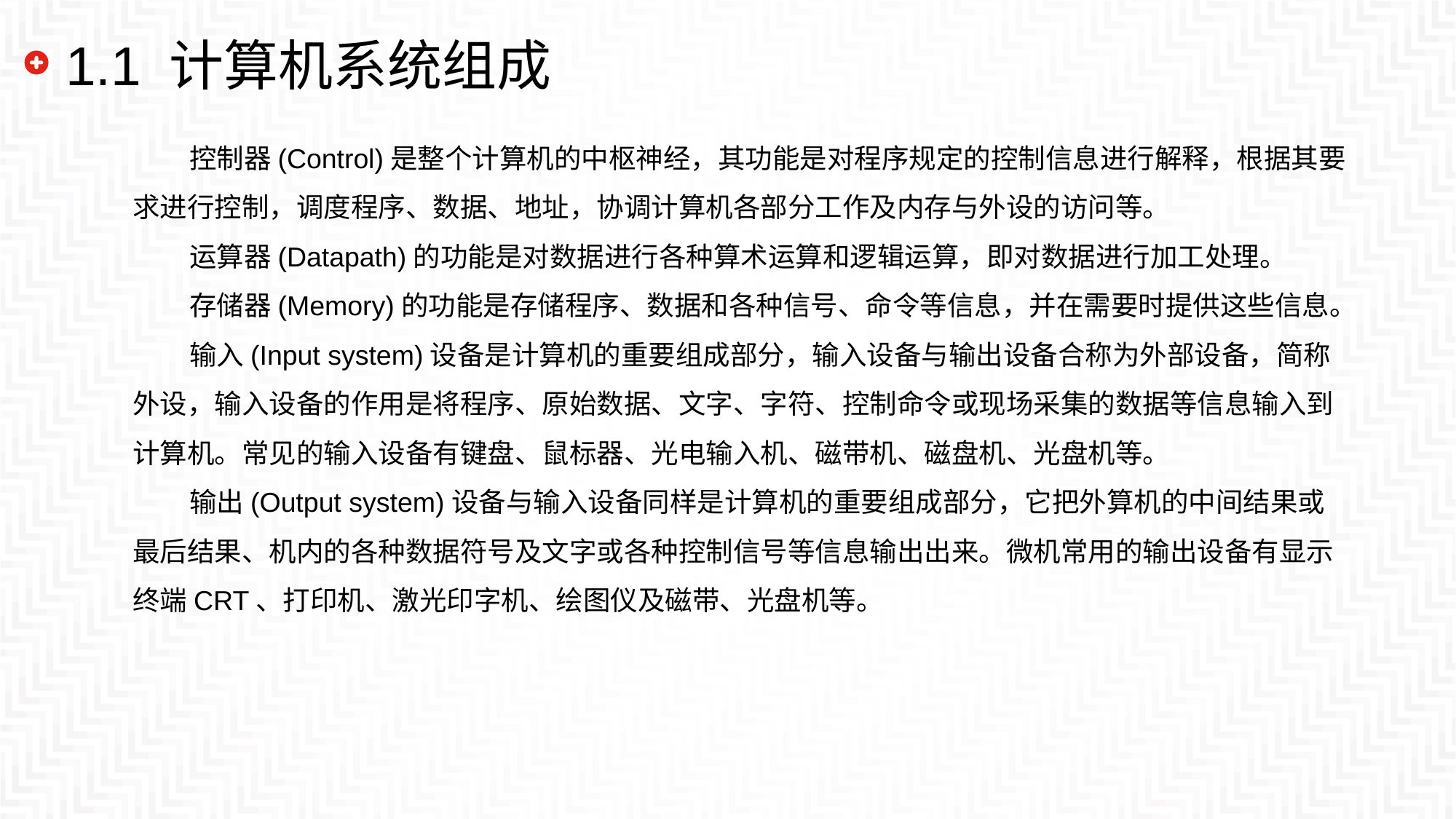

# 1.1 计算机系统组成
   控制器(Control)是整个计算机的中枢神经，其功能是对程序规定的控制信息进行解释，根据其要求进行控制，调度程序、数据、地址，协调计算机各部分工作及内存与外设的访问等。
   运算器(Datapath)的功能是对数据进行各种算术运算和逻辑运算，即对数据进行加工处理。
   存储器(Memory)的功能是存储程序、数据和各种信号、命令等信息，并在需要时提供这些信息。
   输入(Input system)设备是计算机的重要组成部分，输入设备与输出设备合称为外部设备，简称外设，输入设备的作用是将程序、原始数据、文字、字符、控制命令或现场采集的数据等信息输入到计算机。常见的输入设备有键盘、鼠标器、光电输入机、磁带机、磁盘机、光盘机等。
   输出(Output system)设备与输入设备同样是计算机的重要组成部分，它把外算机的中间结果或最后结果、机内的各种数据符号及文字或各种控制信号等信息输出出来。微机常用的输出设备有显示终端CRT、打印机、激光印字机、绘图仪及磁带、光盘机等。